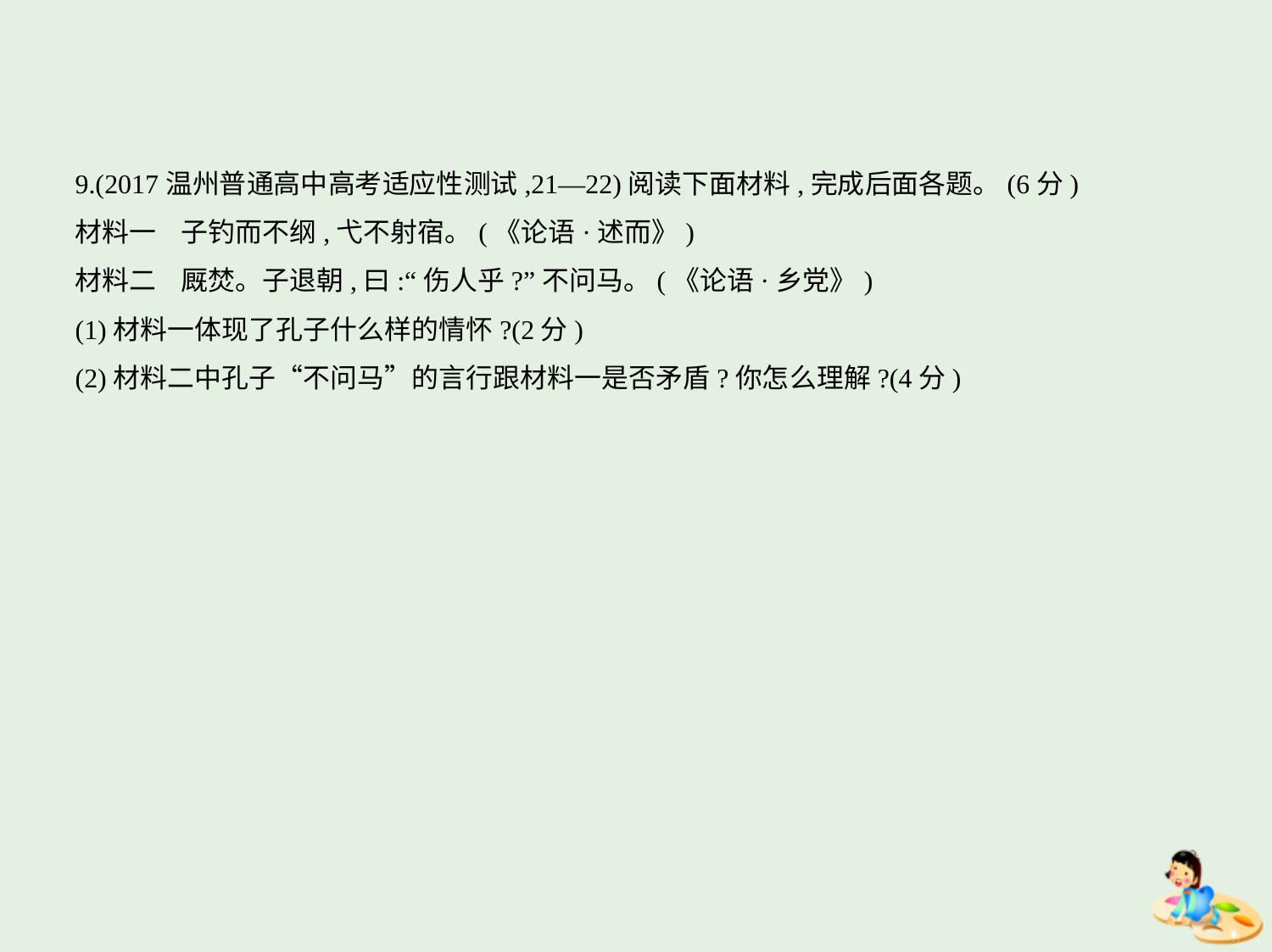

9.(2017温州普通高中高考适应性测试,21—22)阅读下面材料,完成后面各题。(6分)
材料一    子钓而不纲,弋不射宿。(《论语·述而》)
材料二    厩焚。子退朝,曰:“伤人乎?”不问马。(《论语·乡党》)
(1)材料一体现了孔子什么样的情怀?(2分)
(2)材料二中孔子“不问马”的言行跟材料一是否矛盾?你怎么理解?(4分)